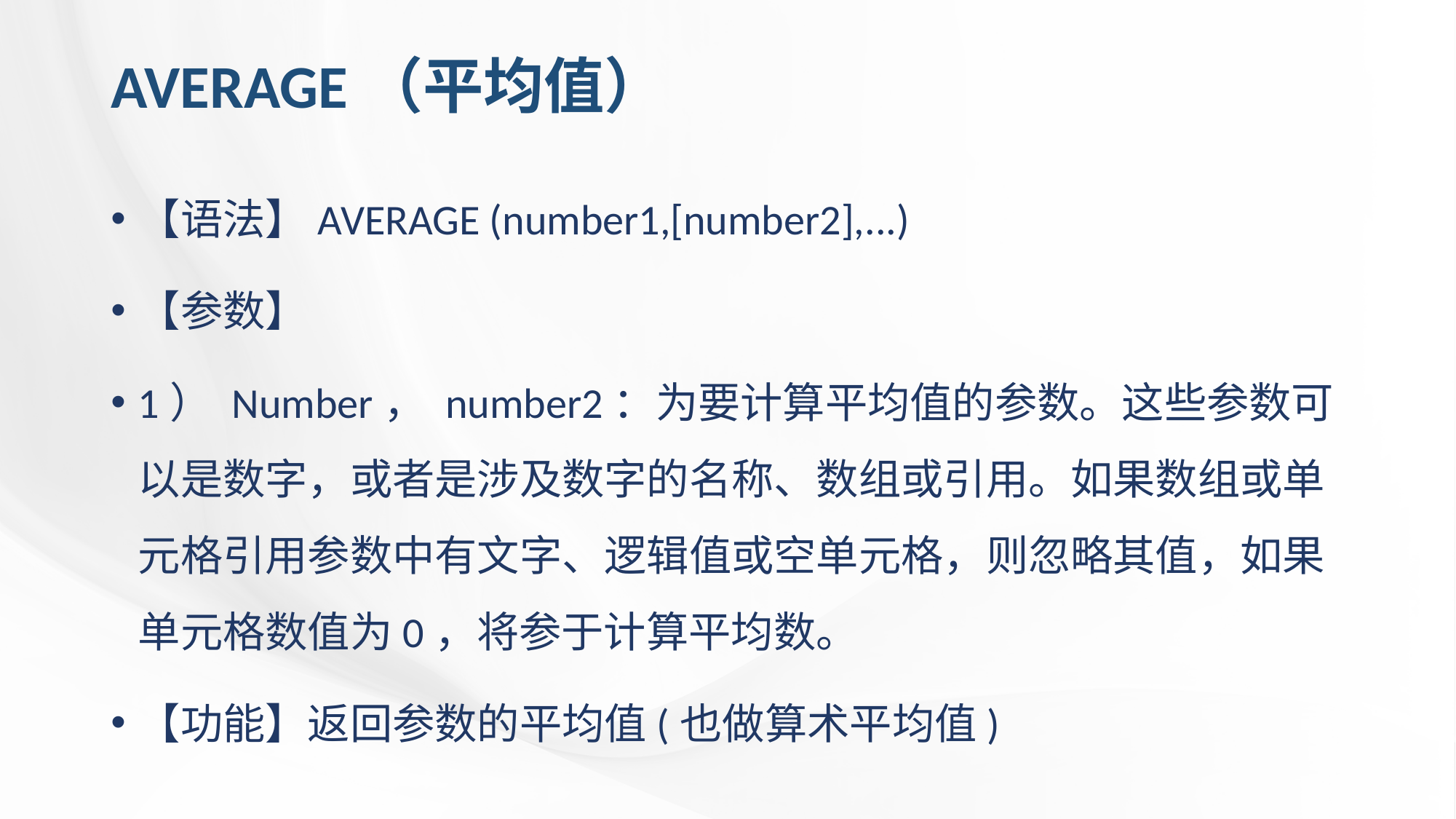

# AVERAGE（平均值）
【语法】AVERAGE (number1,[number2],...)
【参数】
1） Number， number2：为要计算平均值的参数。这些参数可以是数字，或者是涉及数字的名称、数组或引用。如果数组或单元格引用参数中有文字、逻辑值或空单元格，则忽略其值，如果单元格数值为0，将参于计算平均数。
【功能】返回参数的平均值(也做算术平均值)